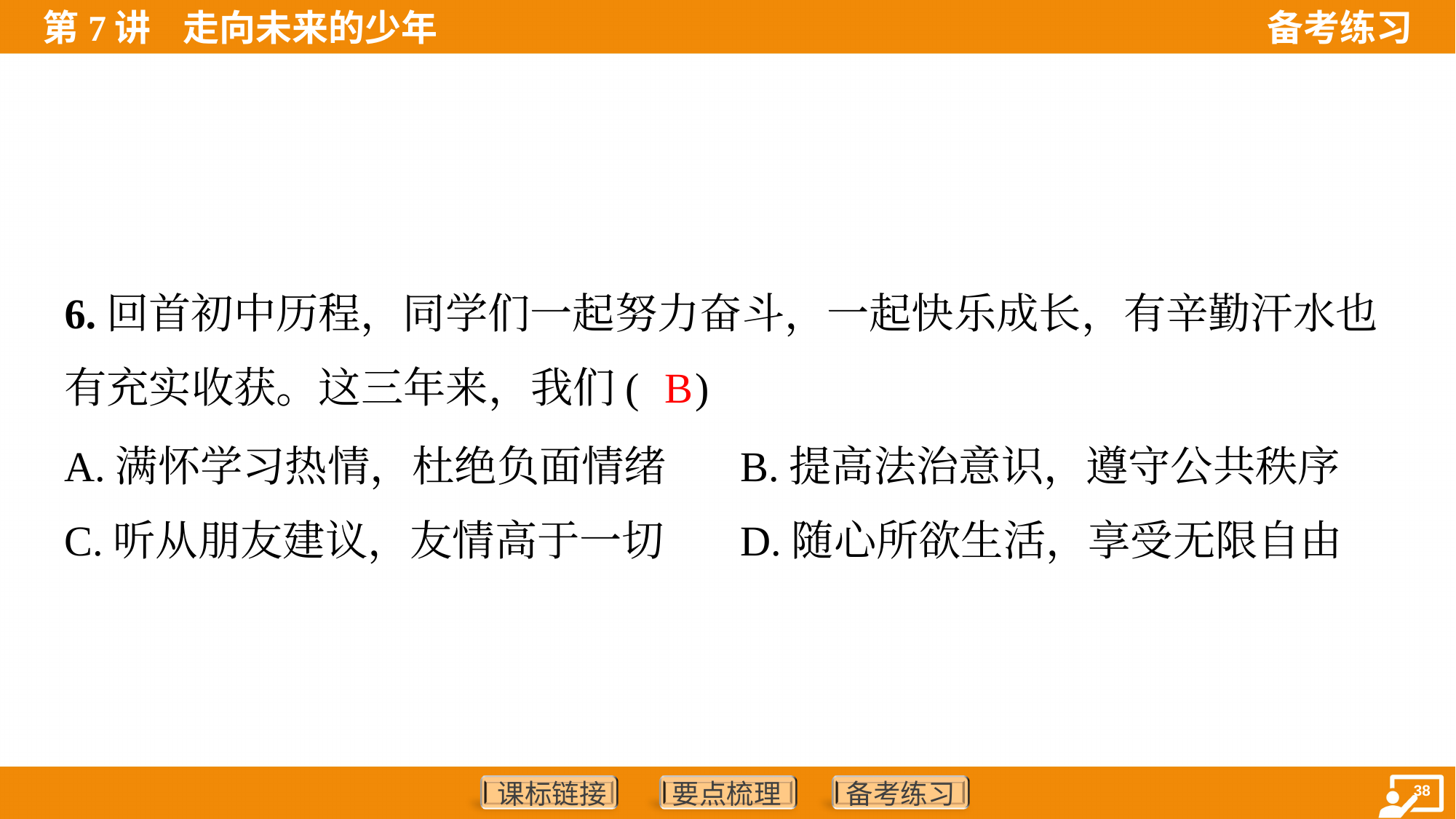

6.回首初中历程，同学们一起努力奋斗，一起快乐成长，有辛勤汗水也
有充实收获。这三年来，我们(     )
B
A.满怀学习热情，杜绝负面情绪	B.提高法治意识，遵守公共秩序
C.听从朋友建议，友情高于一切	D.随心所欲生活，享受无限自由